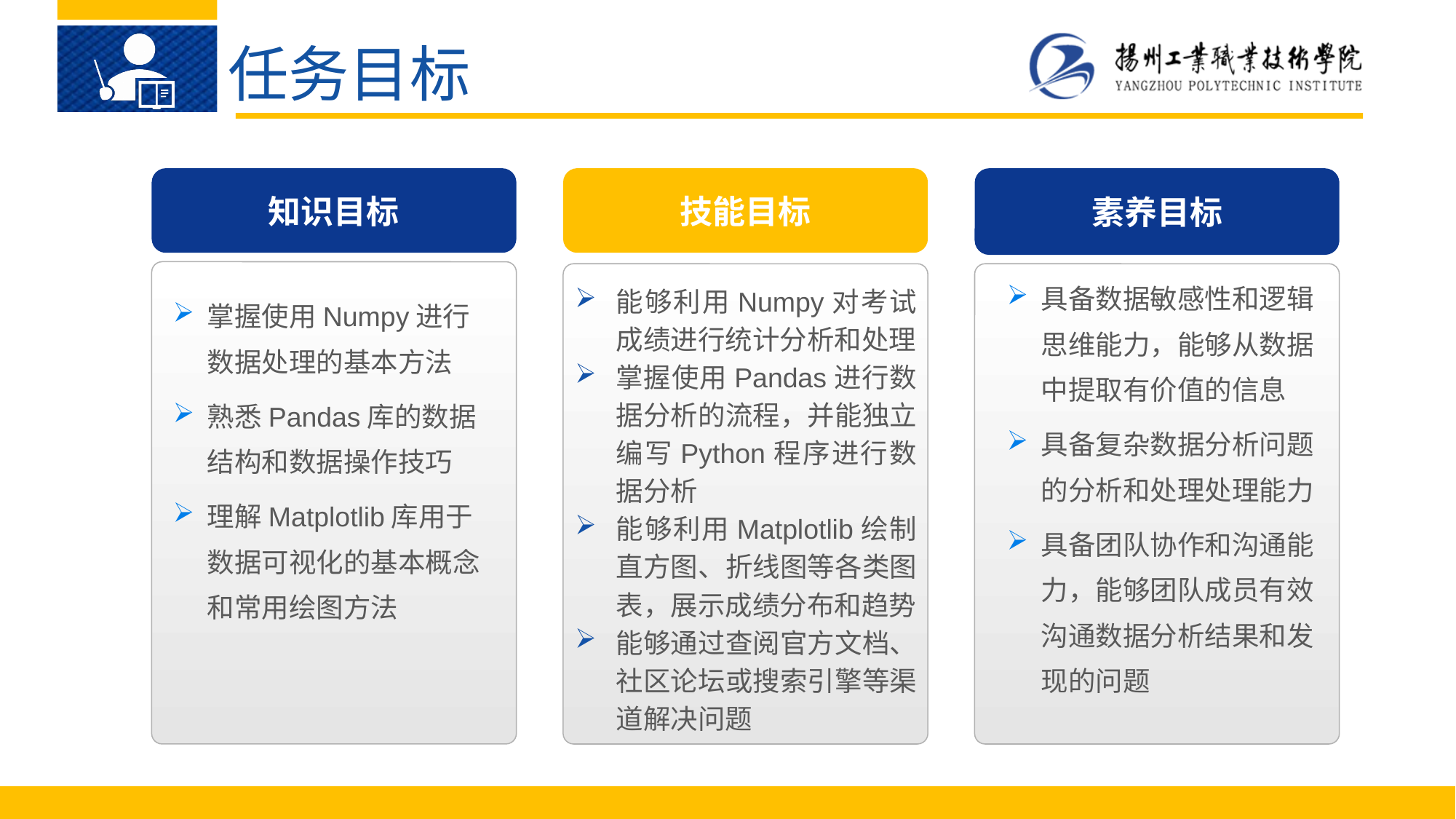

任务目标
知识目标
素养目标
技能目标

掌握使用Numpy进行数据处理的基本方法
熟悉Pandas库的数据结构和数据操作技巧
理解Matplotlib库用于数据可视化的基本概念和常用绘图方法

具备数据敏感性和逻辑思维能力，能够从数据中提取有价值的信息
具备复杂数据分析问题的分析和处理处理能力
具备团队协作和沟通能力，能够团队成员有效沟通数据分析结果和发现的问题

能够利用Numpy对考试成绩进行统计分析和处理
掌握使用Pandas进行数据分析的流程，并能独立编写Python程序进行数据分析
能够利用Matplotlib绘制直方图、折线图等各类图表，展示成绩分布和趋势
能够通过查阅官方文档、社区论坛或搜索引擎等渠道解决问题